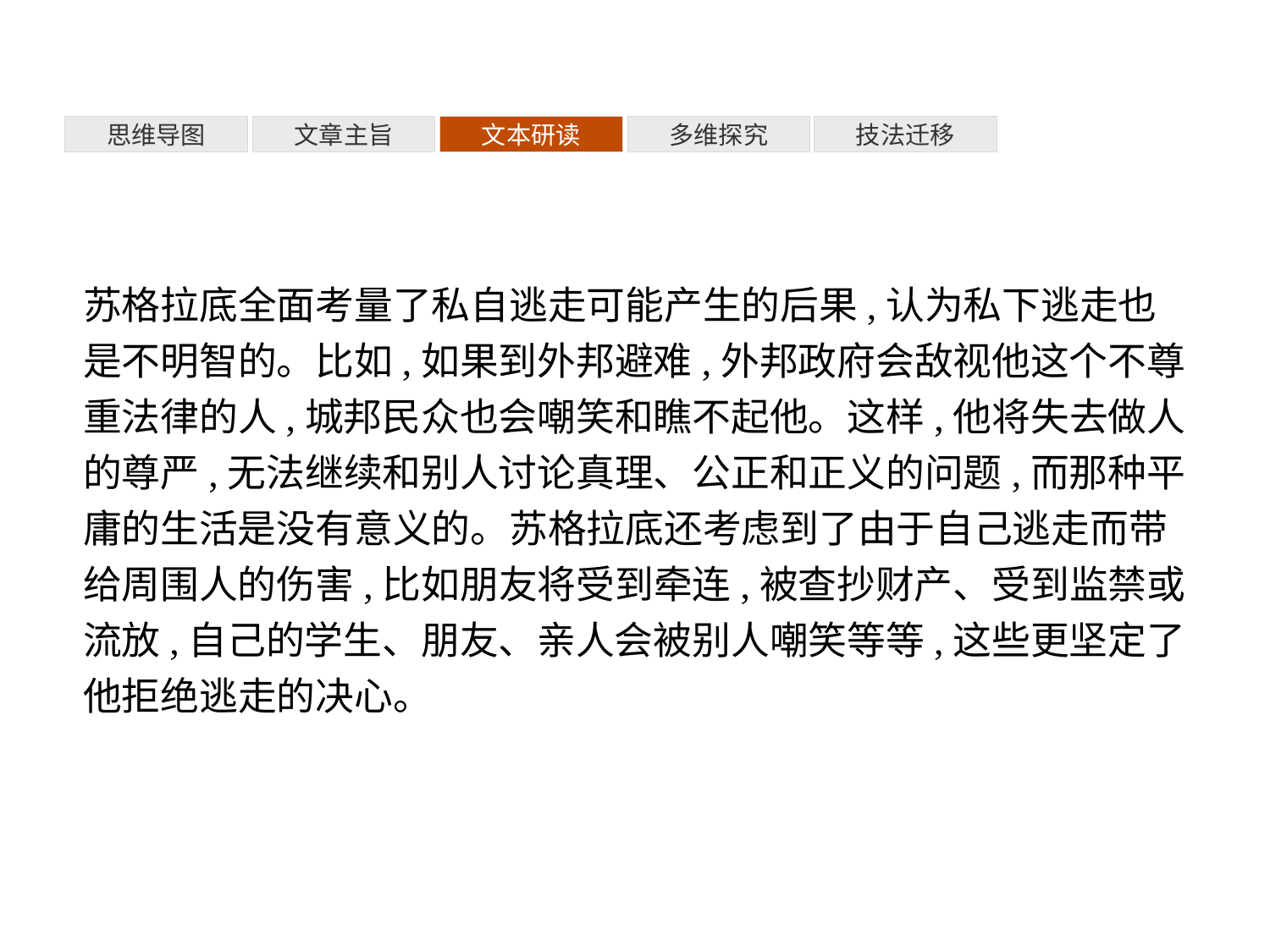

多维探究
思维导图
文章主旨
文本研读
技法迁移
苏格拉底全面考量了私自逃走可能产生的后果,认为私下逃走也是不明智的。比如,如果到外邦避难,外邦政府会敌视他这个不尊重法律的人,城邦民众也会嘲笑和瞧不起他。这样,他将失去做人的尊严,无法继续和别人讨论真理、公正和正义的问题,而那种平庸的生活是没有意义的。苏格拉底还考虑到了由于自己逃走而带给周围人的伤害,比如朋友将受到牵连,被查抄财产、受到监禁或流放,自己的学生、朋友、亲人会被别人嘲笑等等,这些更坚定了他拒绝逃走的决心。